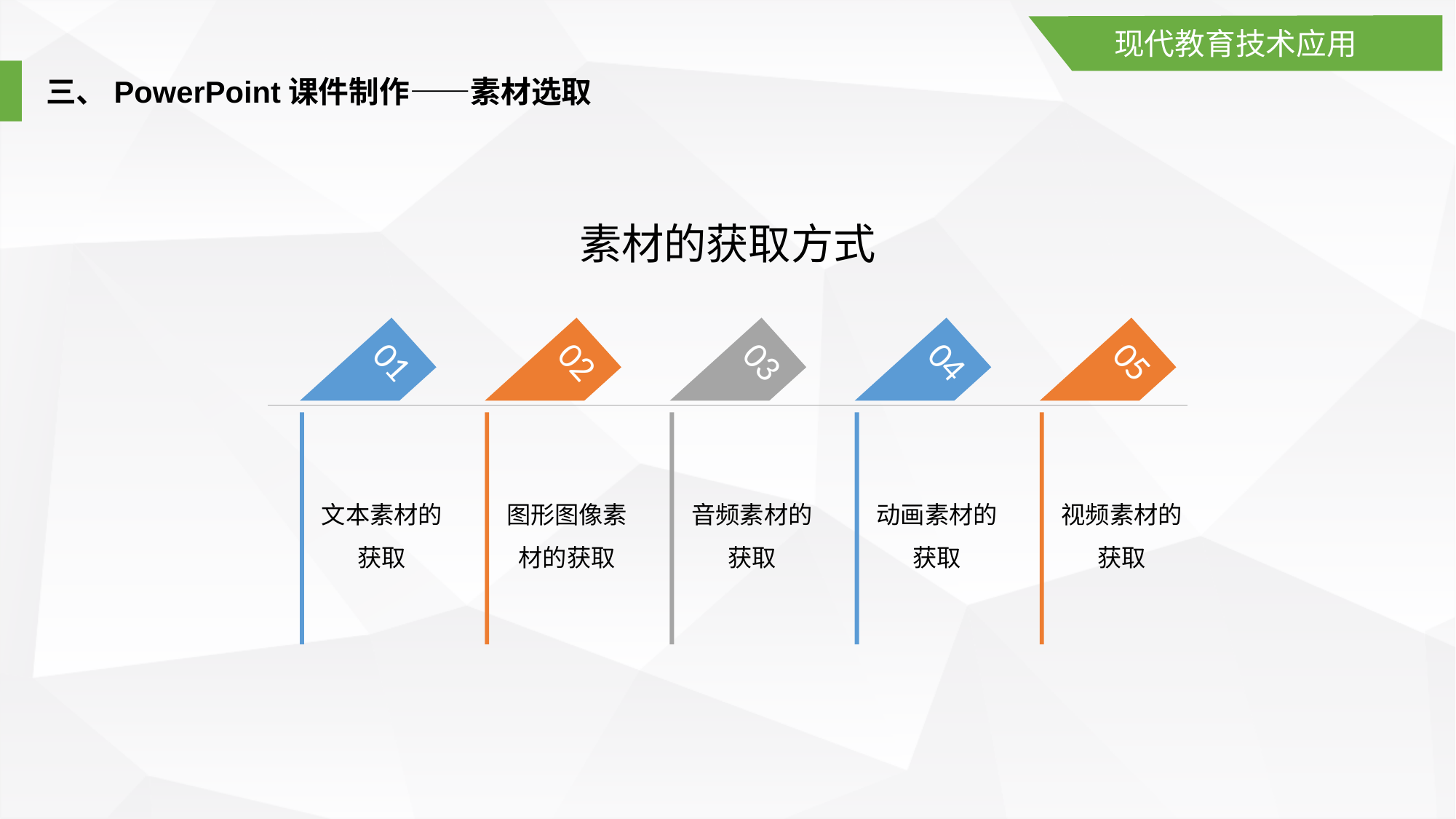

现代教育技术应用

三、PowerPoint课件制作——素材选取
素材的获取方式
01
02
03
04
05

文本素材的获取

图形图像素材的获取

音频素材的获取

动画素材的获取

视频素材的获取